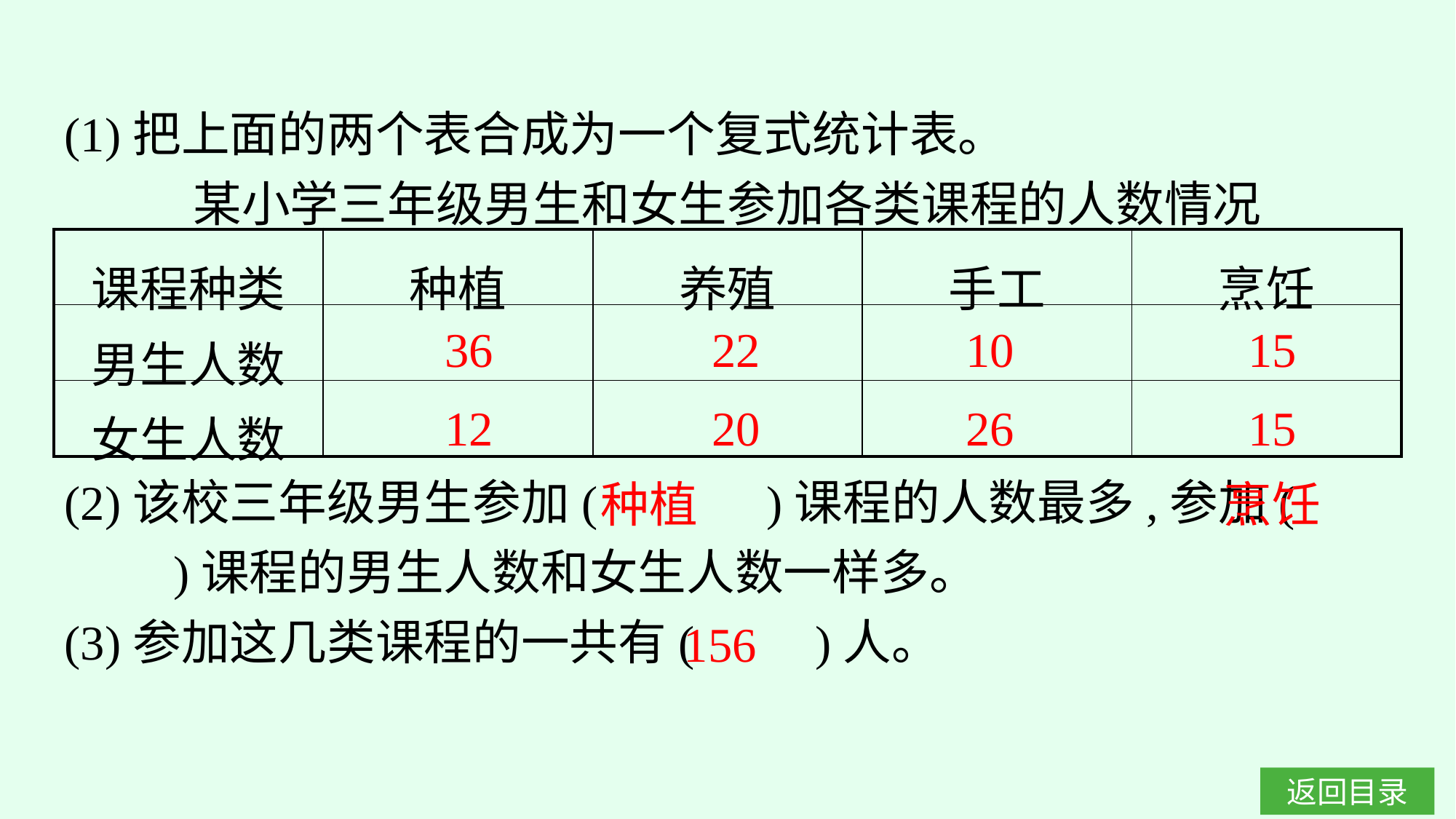

(1)把上面的两个表合成为一个复式统计表。
某小学三年级男生和女生参加各类课程的人数情况
| 课程种类 | 种植 | 养殖 | 手工 | 烹饪 |
| --- | --- | --- | --- | --- |
| 男生人数 |  |  |  |  |
| 女生人数 |  |  |  |  |
36
22
10
15
12
20
26
15
(2)该校三年级男生参加(　　　)课程的人数最多,参加(　　　)课程的男生人数和女生人数一样多。
(3)参加这几类课程的一共有(　　)人。
种植
烹饪
156